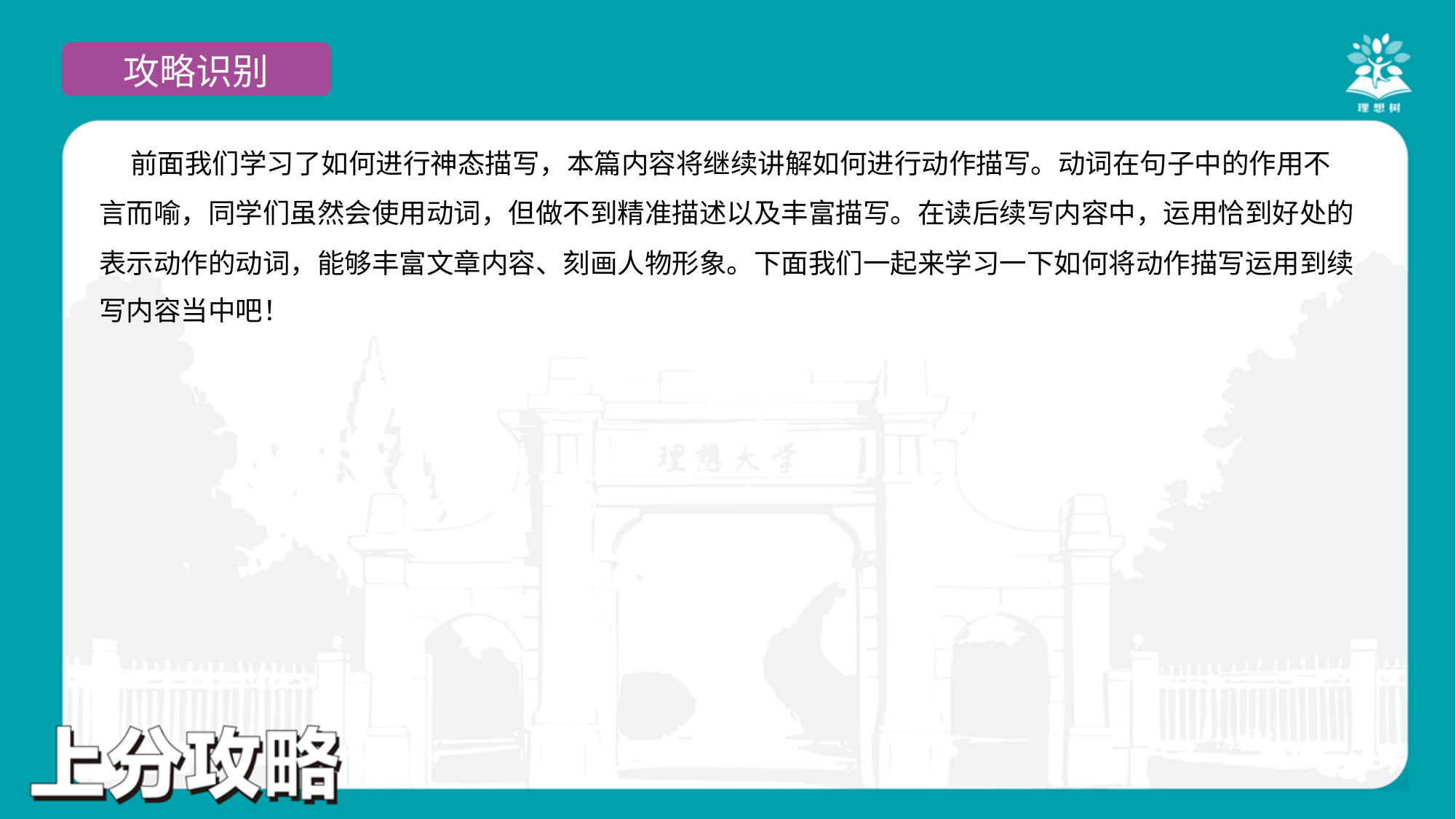

前面我们学习了如何进行神态描写，本篇内容将继续讲解如何进行动作描写。动词在句子中的作用不
言而喻，同学们虽然会使用动词，但做不到精准描述以及丰富描写。在读后续写内容中，运用恰到好处的
表示动作的动词，能够丰富文章内容、刻画人物形象。下面我们一起来学习一下如何将动作描写运用到续
写内容当中吧！